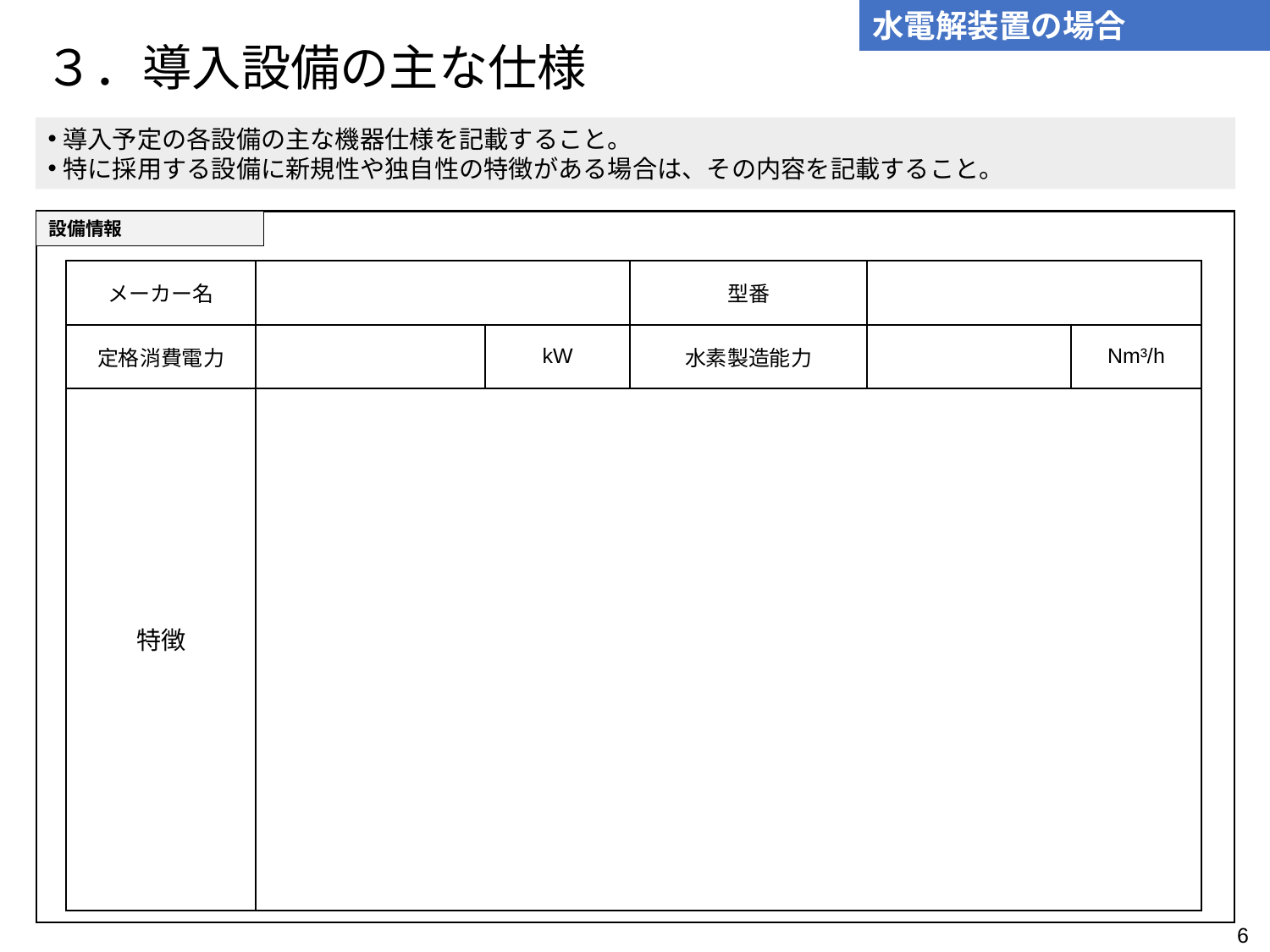

水電解装置の場合
# ３．導入設備の主な仕様
導入予定の各設備の主な機器仕様を記載すること。
特に採用する設備に新規性や独自性の特徴がある場合は、その内容を記載すること。

設備情報
| メーカー名 |  |  | 型番 |  |  |
| --- | --- | --- | --- | --- | --- |
| 定格消費電力 |  | kW | 水素製造能力 |  | Nm³/h |
| 特徴 |  |  |  |  |  |